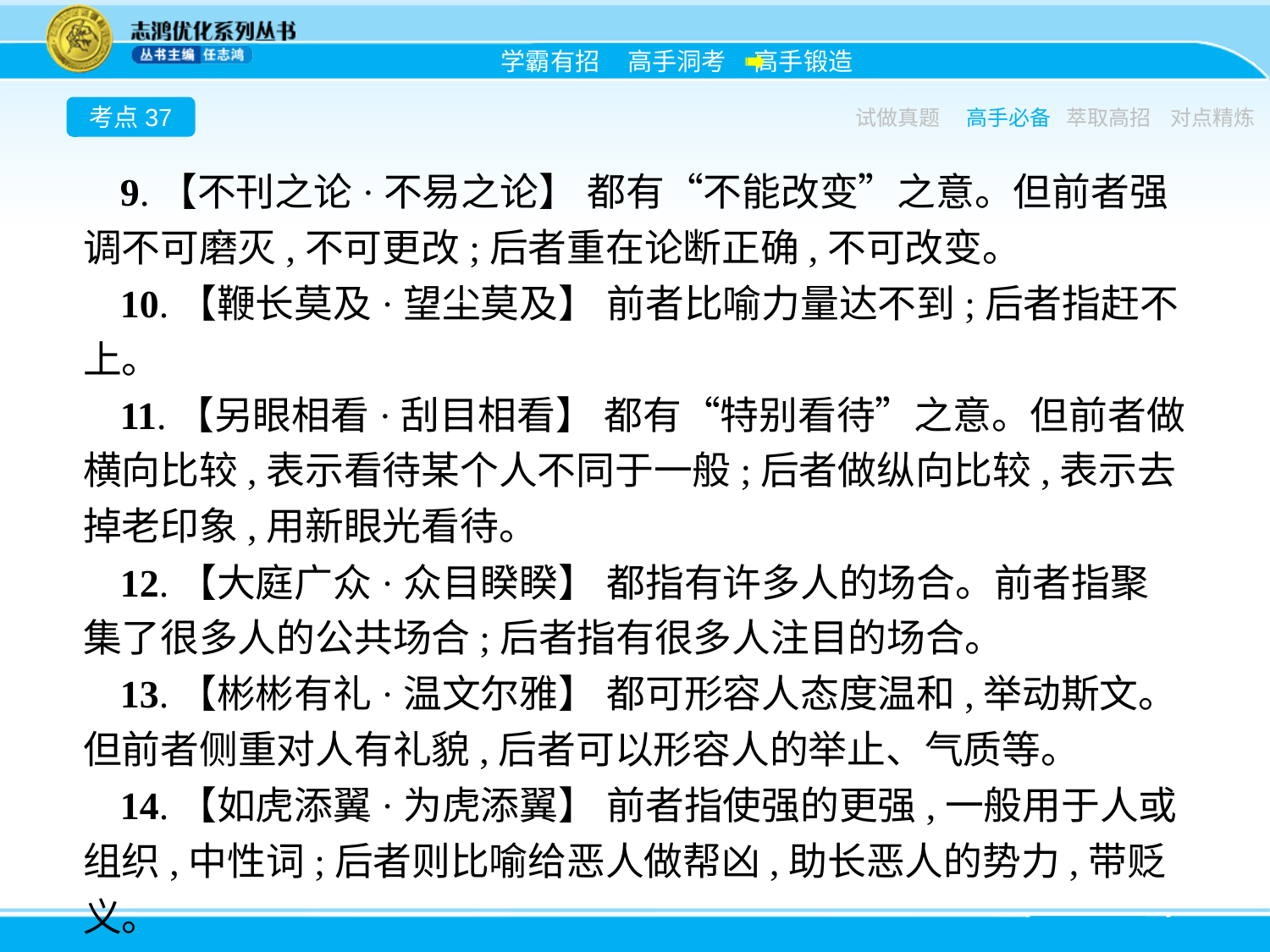

考点37
试做真题
高手必备
萃取高招
对点精炼
9.【不刊之论·不易之论】 都有“不能改变”之意。但前者强调不可磨灭,不可更改;后者重在论断正确,不可改变。
10.【鞭长莫及·望尘莫及】 前者比喻力量达不到;后者指赶不上。
11.【另眼相看·刮目相看】 都有“特别看待”之意。但前者做横向比较,表示看待某个人不同于一般;后者做纵向比较,表示去掉老印象,用新眼光看待。
12.【大庭广众·众目睽睽】 都指有许多人的场合。前者指聚集了很多人的公共场合;后者指有很多人注目的场合。
13.【彬彬有礼·温文尔雅】 都可形容人态度温和,举动斯文。但前者侧重对人有礼貌,后者可以形容人的举止、气质等。
14.【如虎添翼·为虎添翼】 前者指使强的更强,一般用于人或组织,中性词;后者则比喻给恶人做帮凶,助长恶人的势力,带贬义。